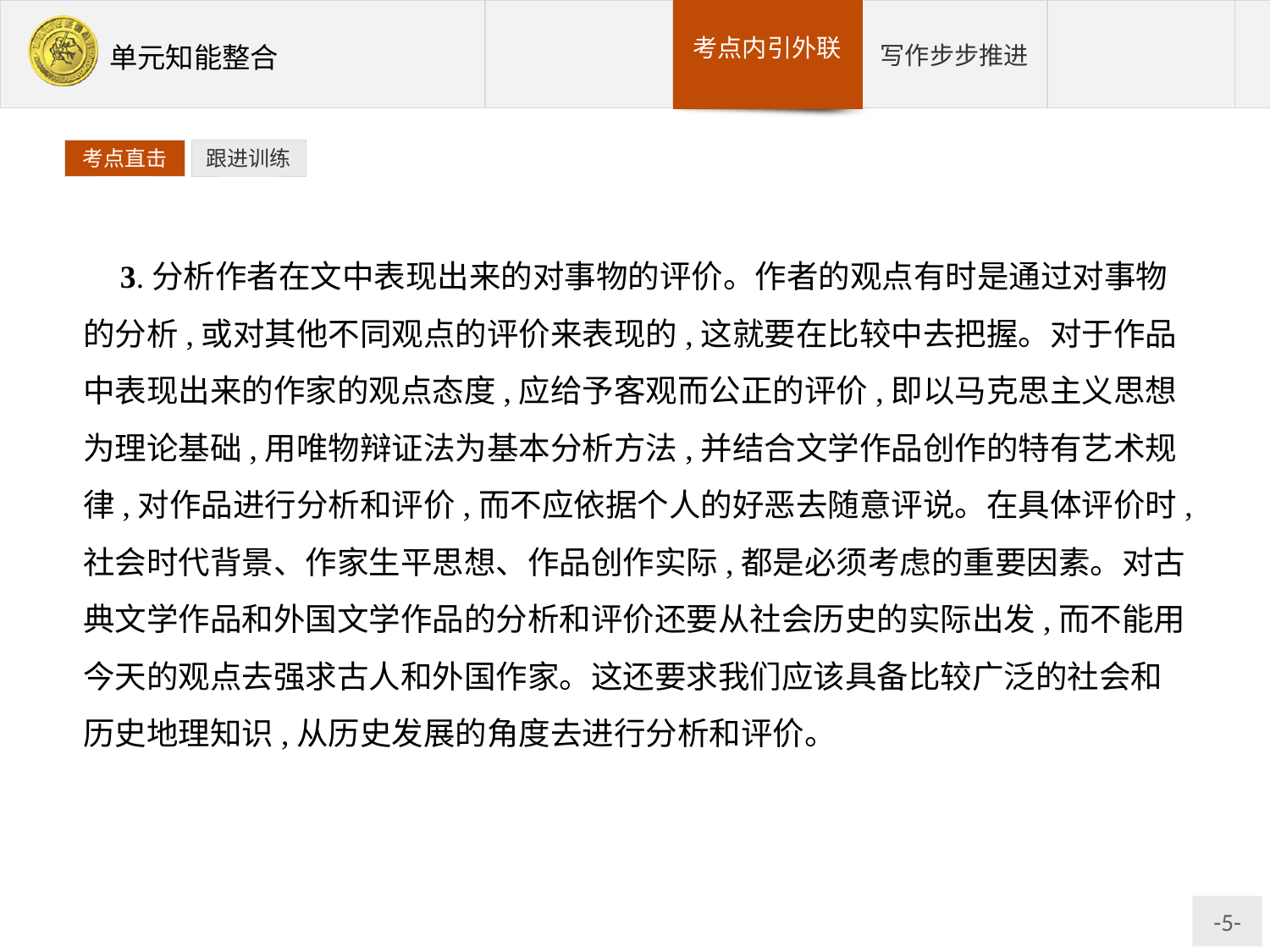

考点直击
跟进训练
3.分析作者在文中表现出来的对事物的评价。作者的观点有时是通过对事物的分析,或对其他不同观点的评价来表现的,这就要在比较中去把握。对于作品中表现出来的作家的观点态度,应给予客观而公正的评价,即以马克思主义思想为理论基础,用唯物辩证法为基本分析方法,并结合文学作品创作的特有艺术规律,对作品进行分析和评价,而不应依据个人的好恶去随意评说。在具体评价时,社会时代背景、作家生平思想、作品创作实际,都是必须考虑的重要因素。对古典文学作品和外国文学作品的分析和评价还要从社会历史的实际出发,而不能用今天的观点去强求古人和外国作家。这还要求我们应该具备比较广泛的社会和历史地理知识,从历史发展的角度去进行分析和评价。